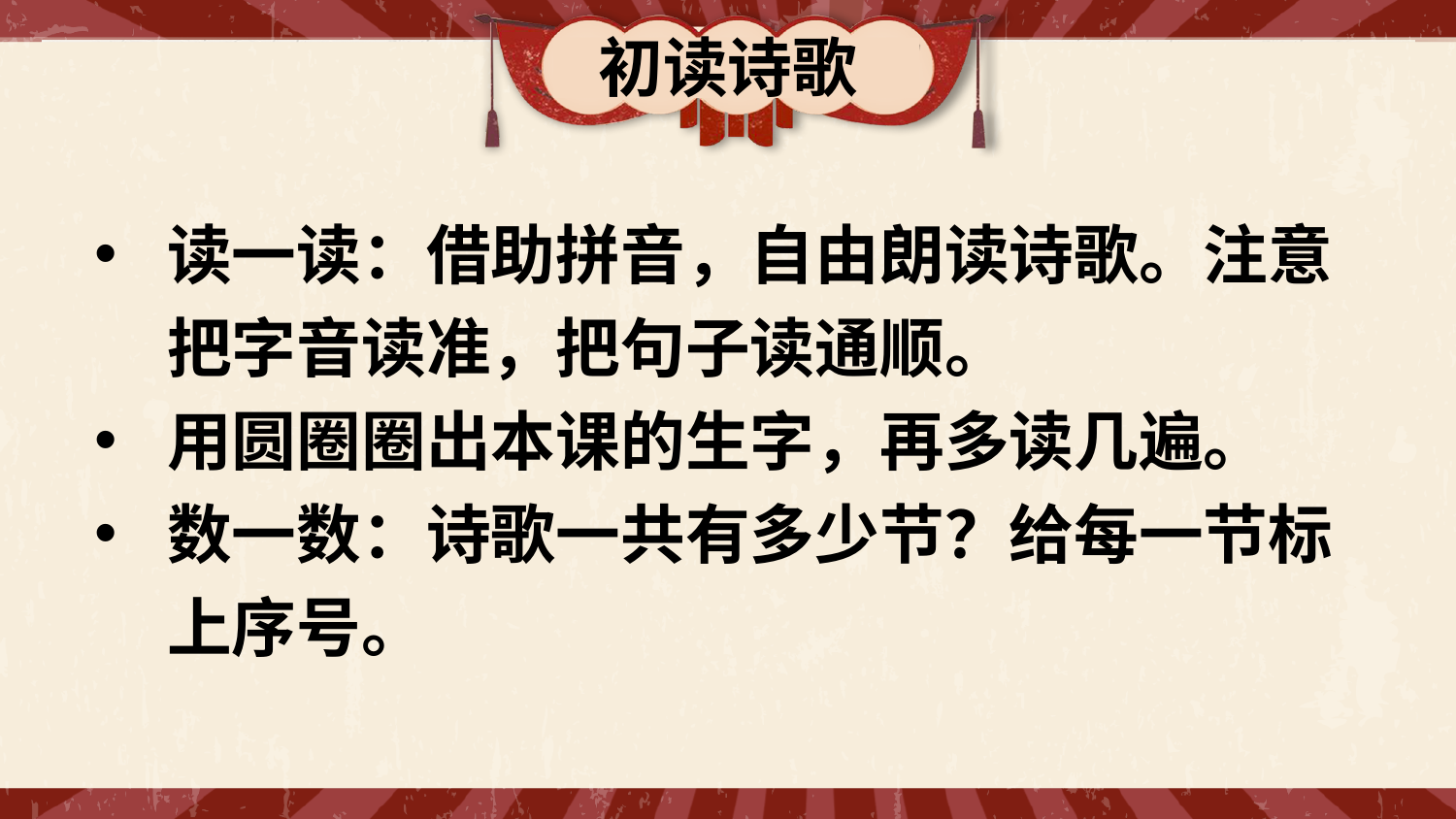

初读诗歌
读一读：借助拼音，自由朗读诗歌。注意把字音读准，把句子读通顺。
用圆圈圈出本课的生字，再多读几遍。
数一数：诗歌一共有多少节？给每一节标上序号。